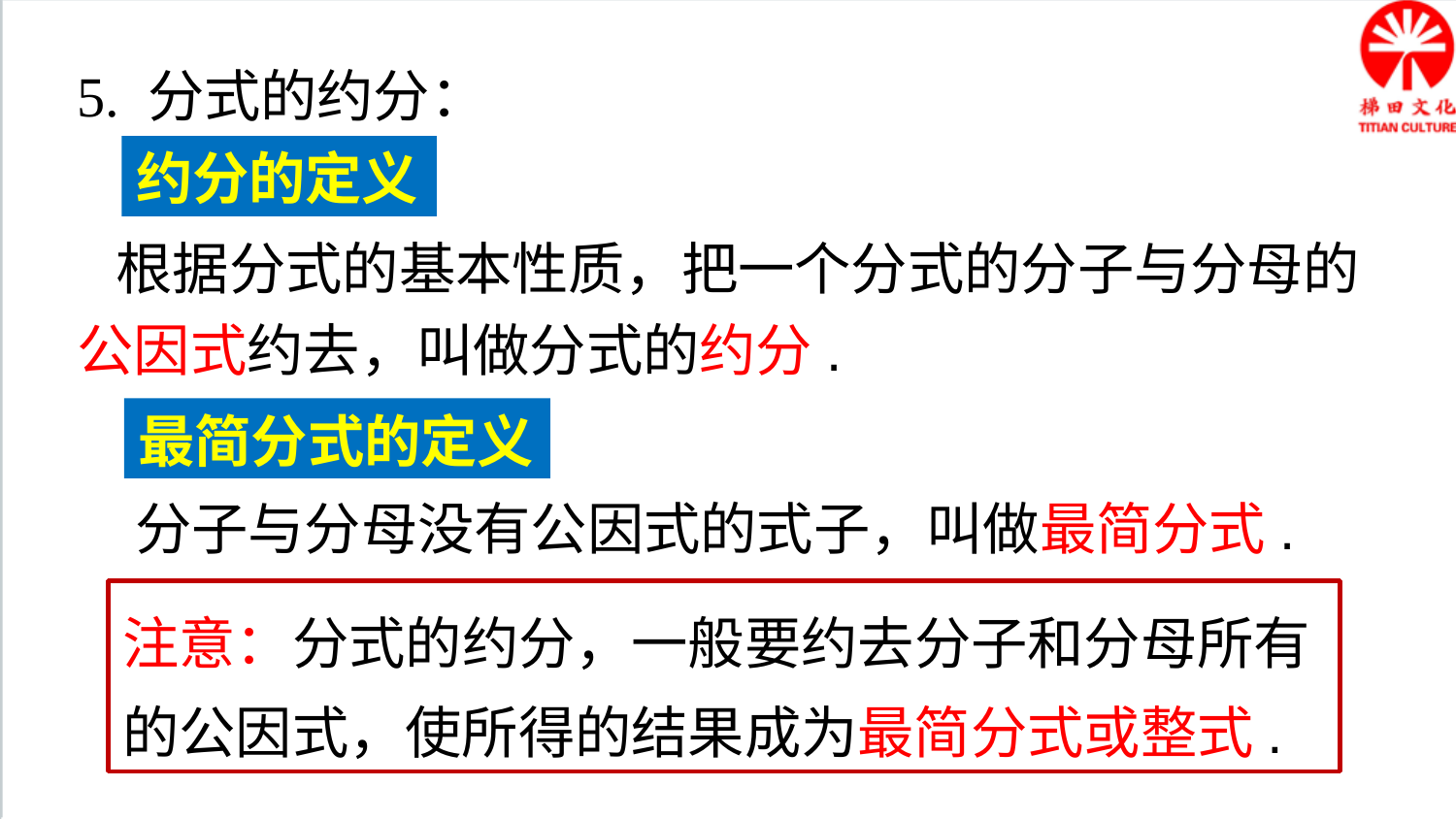

5. 分式的约分：
约分的定义
  根据分式的基本性质，把一个分式的分子与分母的公因式约去，叫做分式的约分.
最简分式的定义
分子与分母没有公因式的式子，叫做最简分式.
注意：分式的约分，一般要约去分子和分母所有的公因式，使所得的结果成为最简分式或整式.